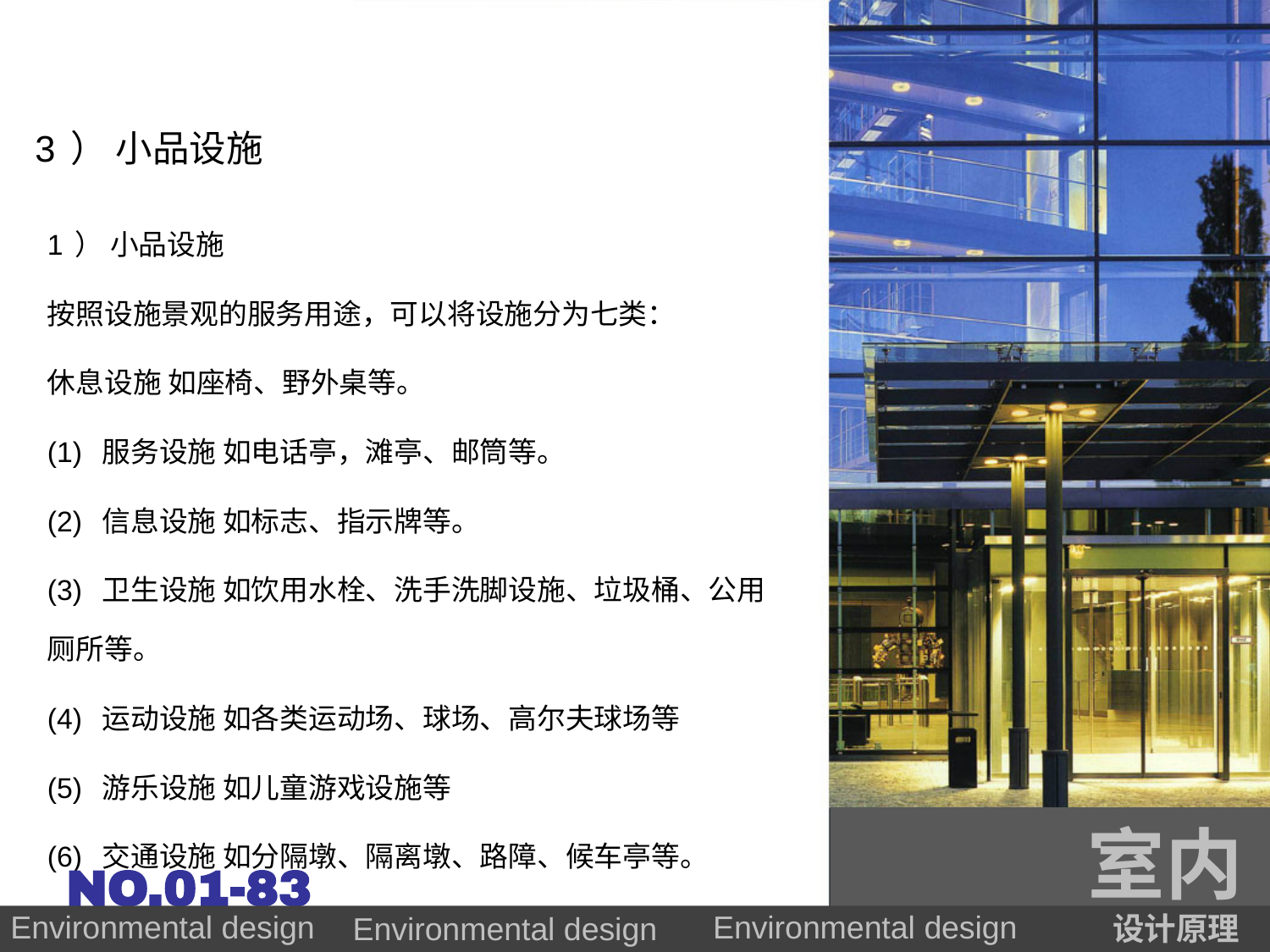

# 3） 小品设施
1） 小品设施
按照设施景观的服务用途，可以将设施分为七类：
休息设施 如座椅、野外桌等。
(1) 服务设施 如电话亭，滩亭、邮筒等。
(2) 信息设施 如标志、指示牌等。
(3) 卫生设施 如饮用水栓、洗手洗脚设施、垃圾桶、公用厕所等。
(4) 运动设施 如各类运动场、球场、高尔夫球场等
(5) 游乐设施 如儿童游戏设施等
(6) 交通设施 如分隔墩、隔离墩、路障、候车亭等。
室内

NO.01-83
设计原理
Environmental design
Environmental design
Environmental design